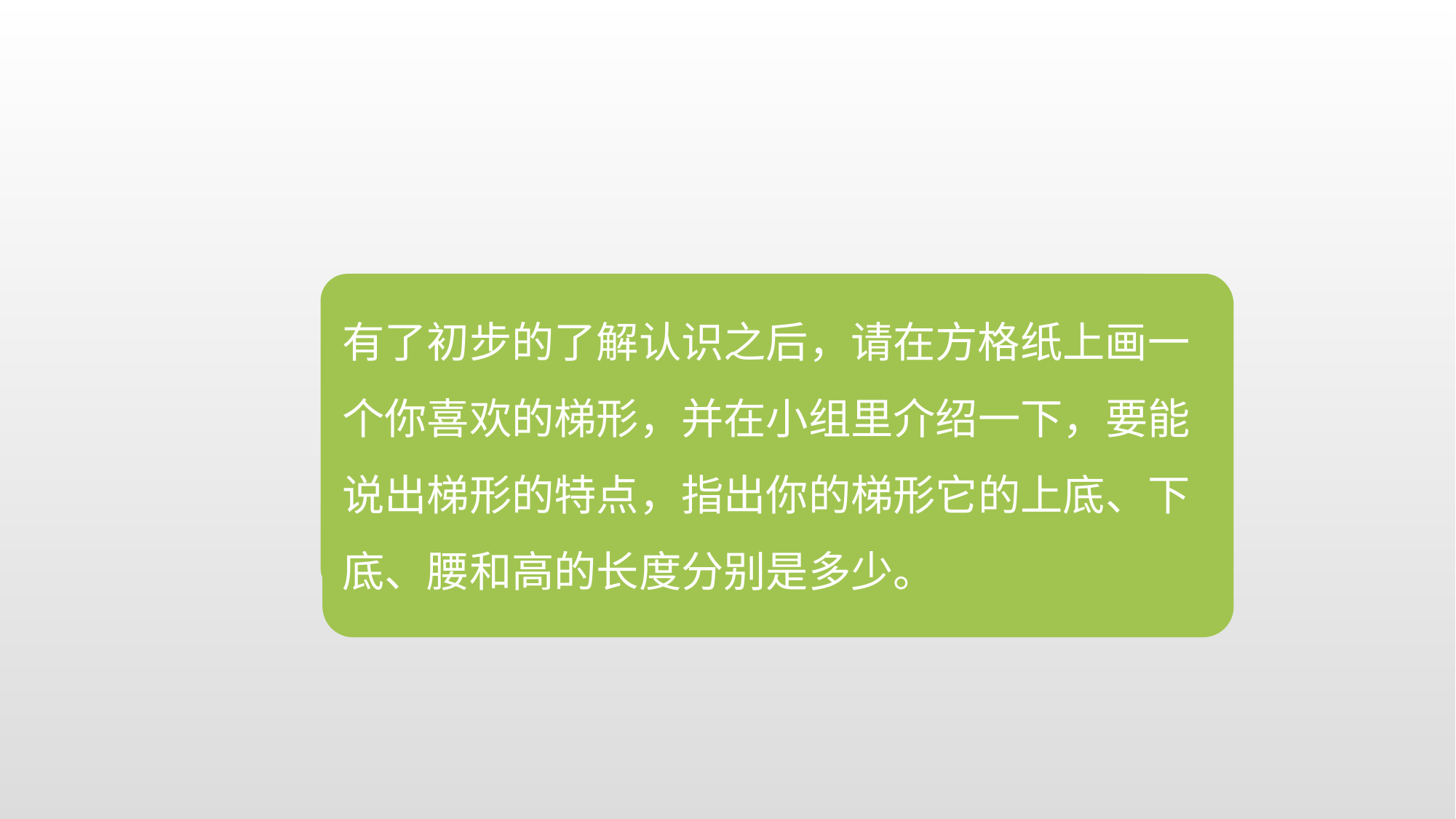

请在书本第112的方格图中设计一个你喜欢的图案，再简单交代一下你希望如何平移，最后交给你的同桌，互相挑战一下吧！

有了初步的了解认识之后，请在方格纸上画一个你喜欢的梯形，并在小组里介绍一下，要能说出梯形的特点，指出你的梯形它的上底、下底、腰和高的长度分别是多少。